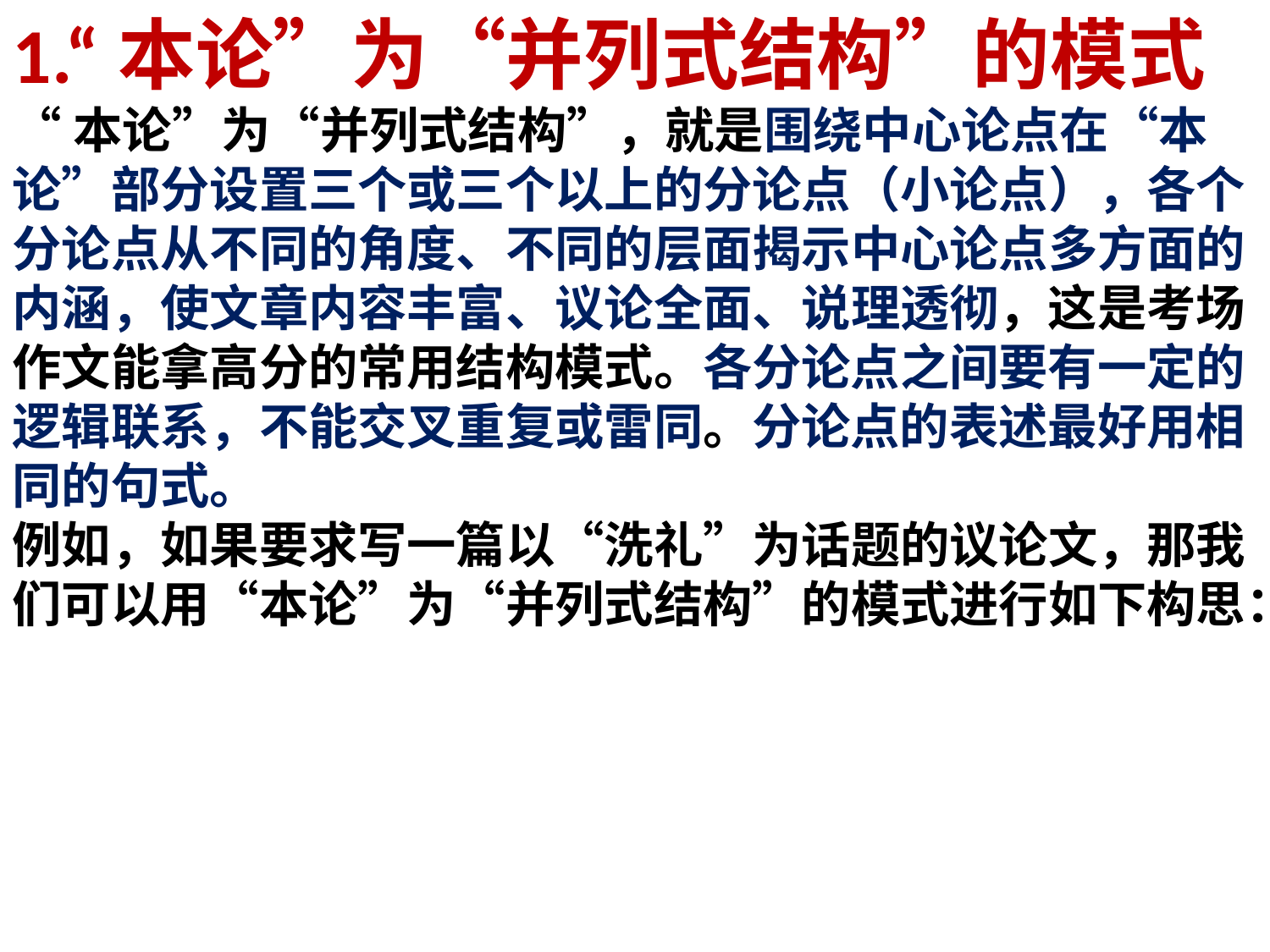

1.“本论”为“并列式结构”的模式
“本论”为“并列式结构”，就是围绕中心论点在“本论”部分设置三个或三个以上的分论点（小论点），各个分论点从不同的角度、不同的层面揭示中心论点多方面的内涵，使文章内容丰富、议论全面、说理透彻，这是考场作文能拿高分的常用结构模式。各分论点之间要有一定的逻辑联系，不能交叉重复或雷同。分论点的表述最好用相同的句式。
例如，如果要求写一篇以“洗礼”为话题的议论文，那我们可以用“本论”为“并列式结构”的模式进行如下构思：